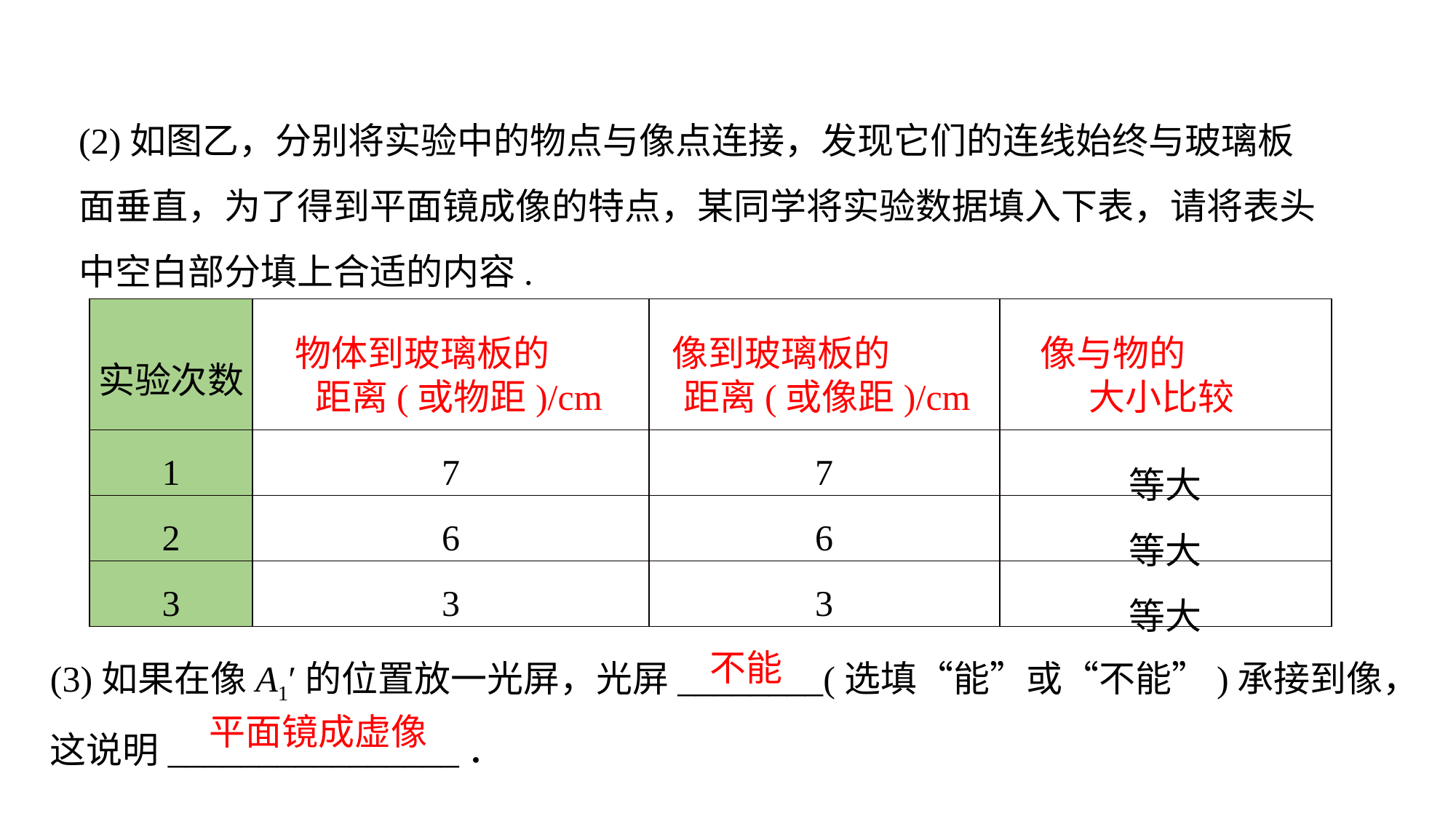

(2)如图乙，分别将实验中的物点与像点连接，发现它们的连线始终与玻璃板面垂直，为了得到平面镜成像的特点，某同学将实验数据填入下表，请将表头中空白部分填上合适的内容.
| 实验次数 |  |  |  |
| --- | --- | --- | --- |
| 1 | 7 | 7 | 等大 |
| 2 | 6 | 6 | 等大 |
| 3 | 3 | 3 | 等大 |
物体到玻璃板的距离(或物距)/cm
像到玻璃板的距离(或像距)/cm
像与物的大小比较
(3)如果在像A1′的位置放一光屏，光屏________(选填“能”或“不能”)承接到像，
这说明________________．
不能
平面镜成虚像